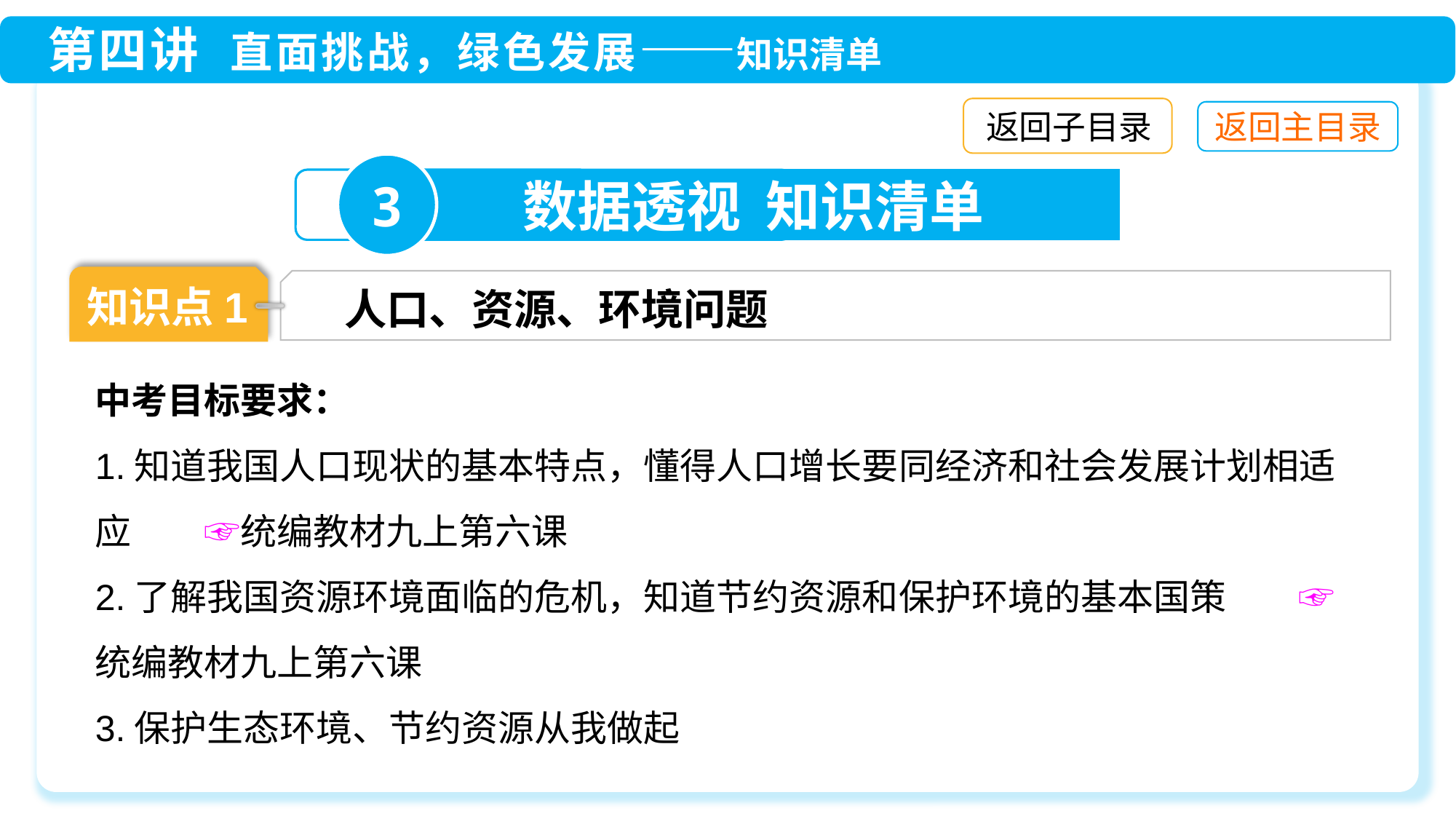

返回子目录
3

数据透视  知识清单
知识点1
人口、资源、环境问题

中考目标要求：
1.知道我国人口现状的基本特点，懂得人口增长要同经济和社会发展计划相适应　　☞统编教材九上第六课
2.了解我国资源环境面临的危机，知道节约资源和保护环境的基本国策　　☞统编教材九上第六课
3.保护生态环境、节约资源从我做起